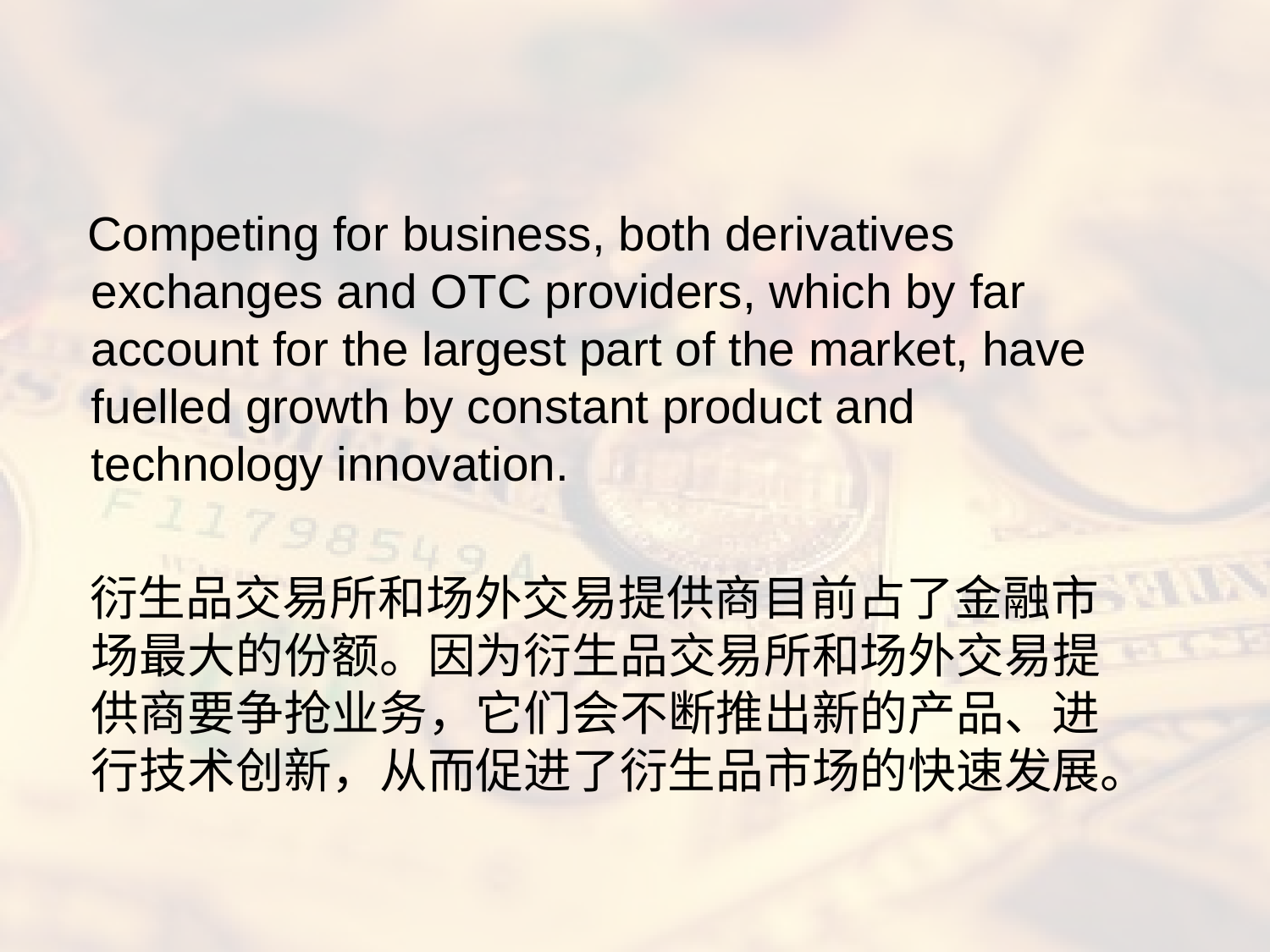

#
   Competing for business, both derivatives exchanges and OTC providers, which by far account for the largest part of the market, have fuelled growth by constant product and technology innovation.

   衍生品交易所和场外交易提供商目前占了金融市场最大的份额。因为衍生品交易所和场外交易提供商要争抢业务，它们会不断推出新的产品、进行技术创新，从而促进了衍生品市场的快速发展。